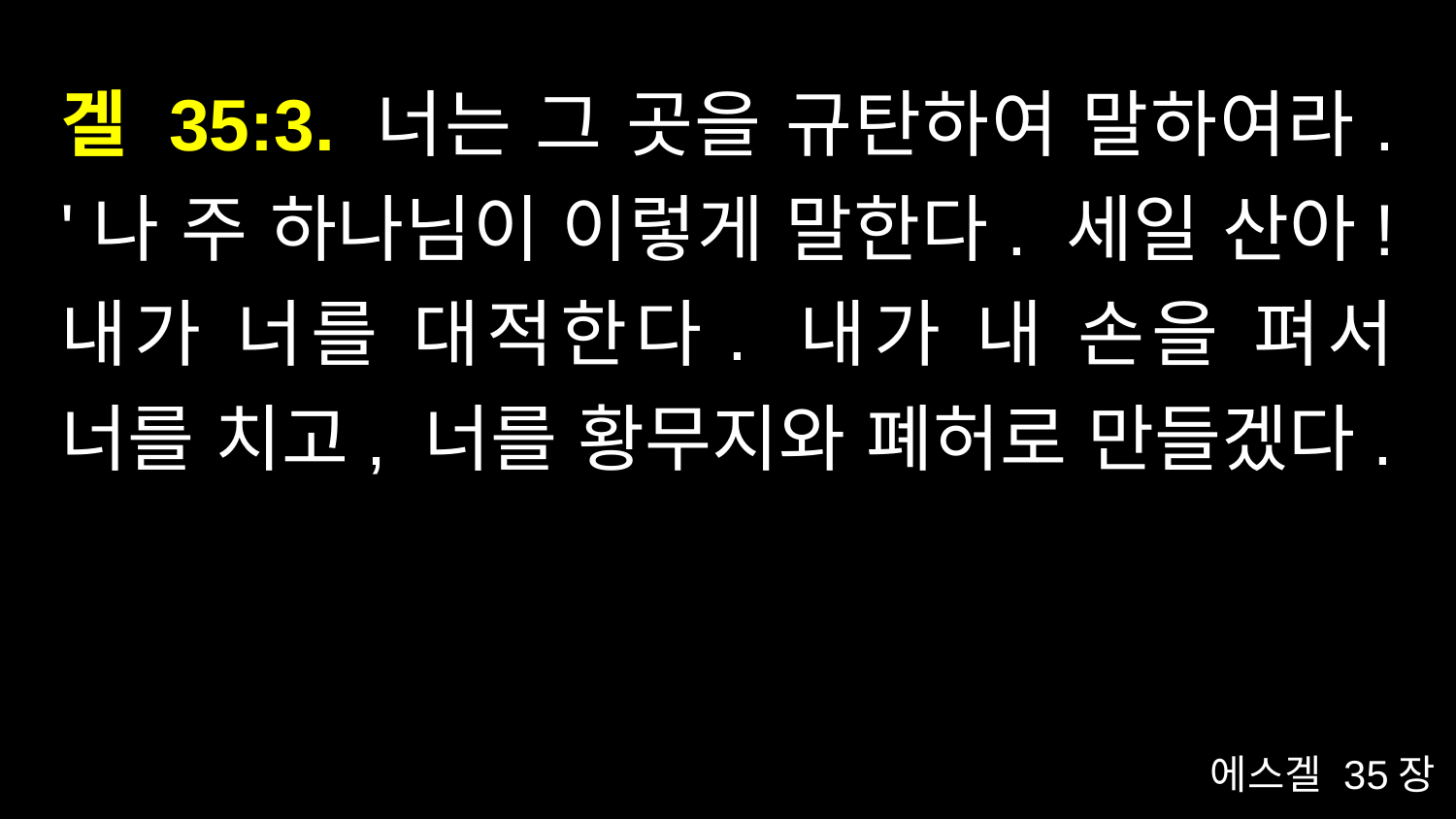

# 겔 35:3. 너는 그 곳을 규탄하여 말하여라. '나 주 하나님이 이렇게 말한다. 세일 산아! 내가 너를 대적한다. 내가 내 손을 펴서 너를 치고, 너를 황무지와 폐허로 만들겠다.
에스겔 35장